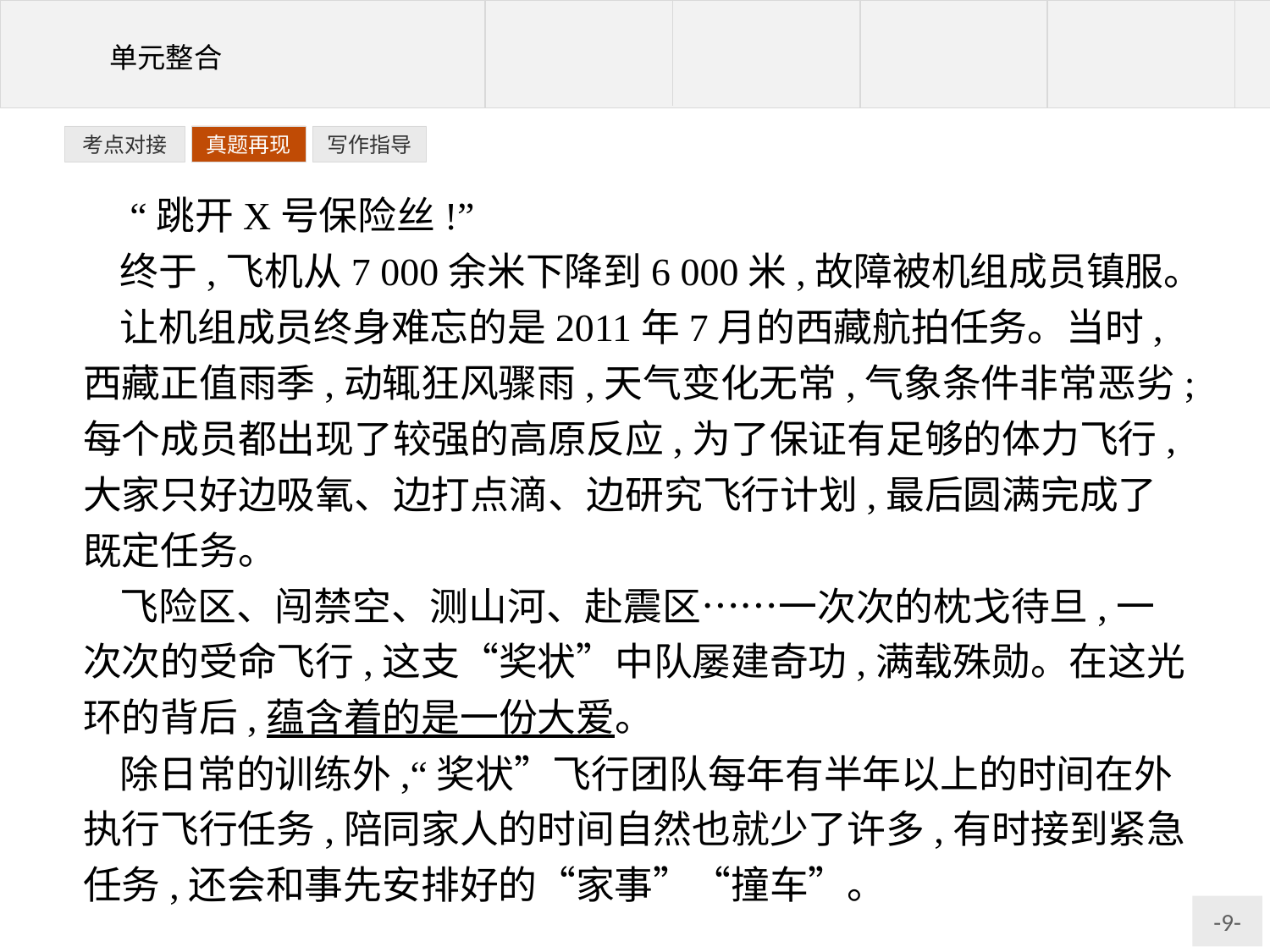

写作指导
考点对接
真题再现
 “跳开X号保险丝!”
终于,飞机从7 000余米下降到6 000米,故障被机组成员镇服。
让机组成员终身难忘的是2011年7月的西藏航拍任务。当时,西藏正值雨季,动辄狂风骤雨,天气变化无常,气象条件非常恶劣;每个成员都出现了较强的高原反应,为了保证有足够的体力飞行,大家只好边吸氧、边打点滴、边研究飞行计划,最后圆满完成了既定任务。
飞险区、闯禁空、测山河、赴震区……一次次的枕戈待旦,一次次的受命飞行,这支“奖状”中队屡建奇功,满载殊勋。在这光环的背后,蕴含着的是一份大爱。
除日常的训练外,“奖状”飞行团队每年有半年以上的时间在外执行飞行任务,陪同家人的时间自然也就少了许多,有时接到紧急任务,还会和事先安排好的“家事”“撞车”。